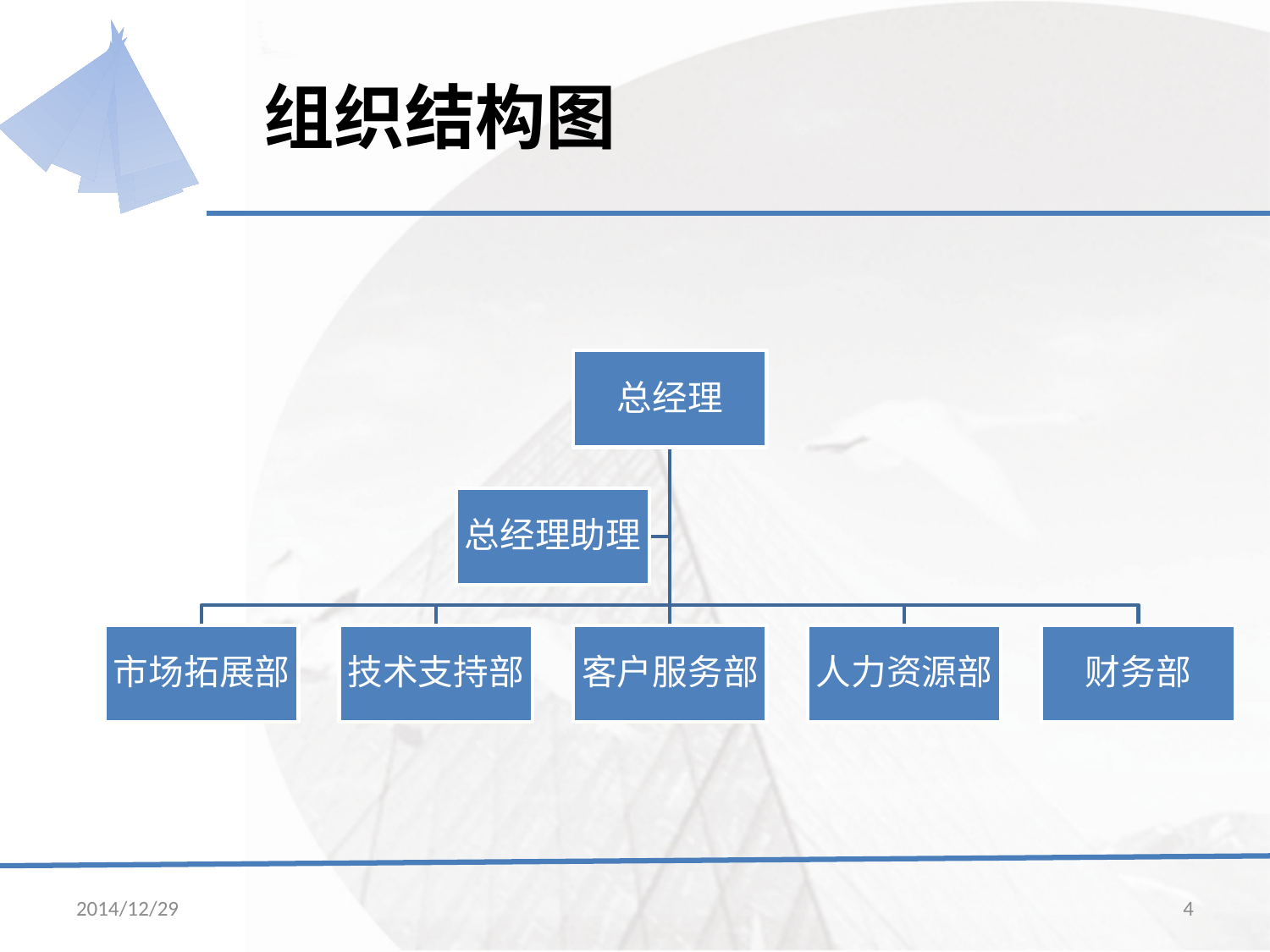

# 组织结构图
总经理
市场拓展部
技术支持部
客户服务部
人力资源部
财务部
总经理助理
2014/12/29
4